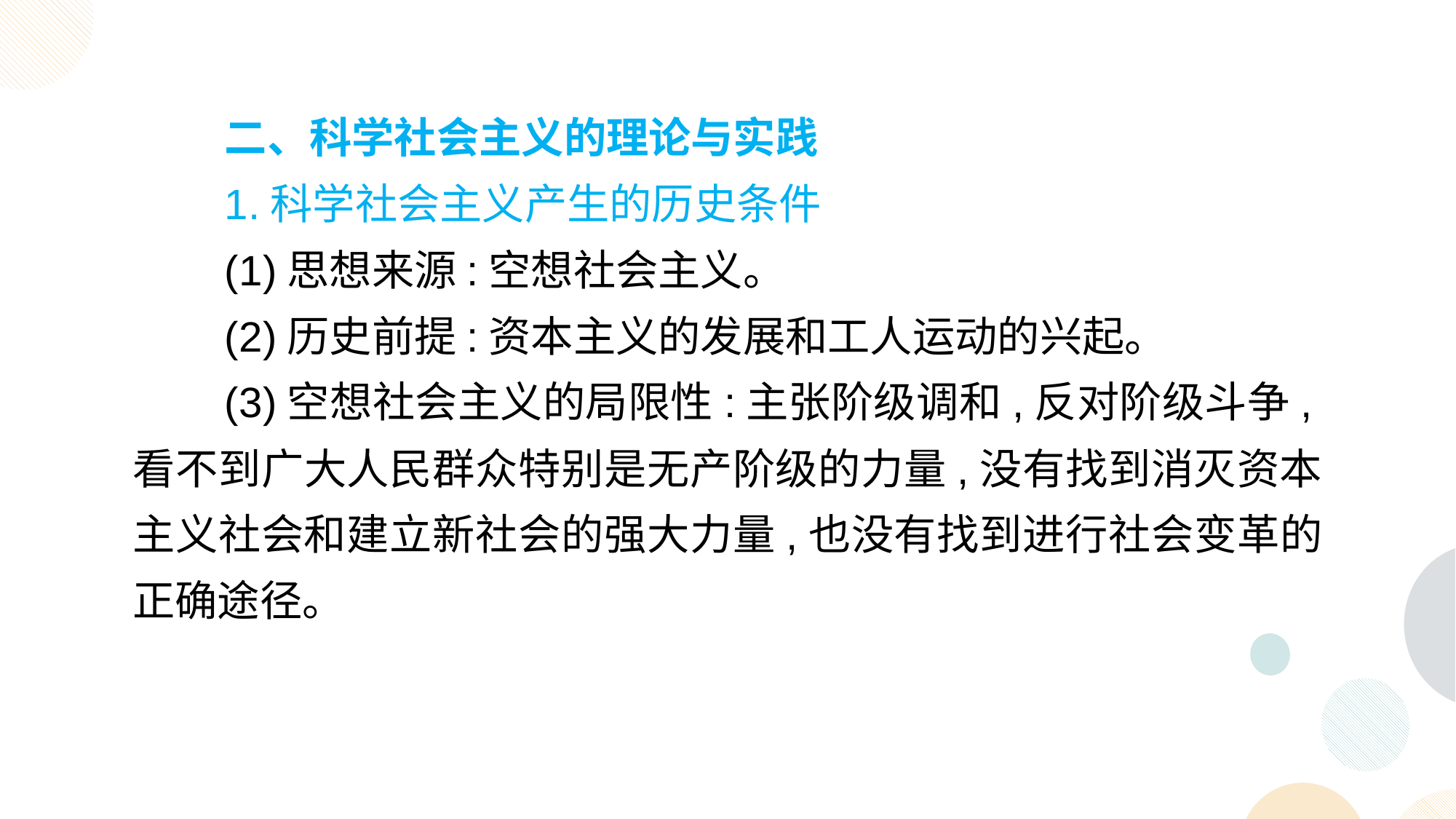

二、科学社会主义的理论与实践
1.科学社会主义产生的历史条件
(1)思想来源:空想社会主义。
(2)历史前提:资本主义的发展和工人运动的兴起。
(3)空想社会主义的局限性:主张阶级调和,反对阶级斗争,看不到广大人民群众特别是无产阶级的力量,没有找到消灭资本主义社会和建立新社会的强大力量,也没有找到进行社会变革的正确途径。